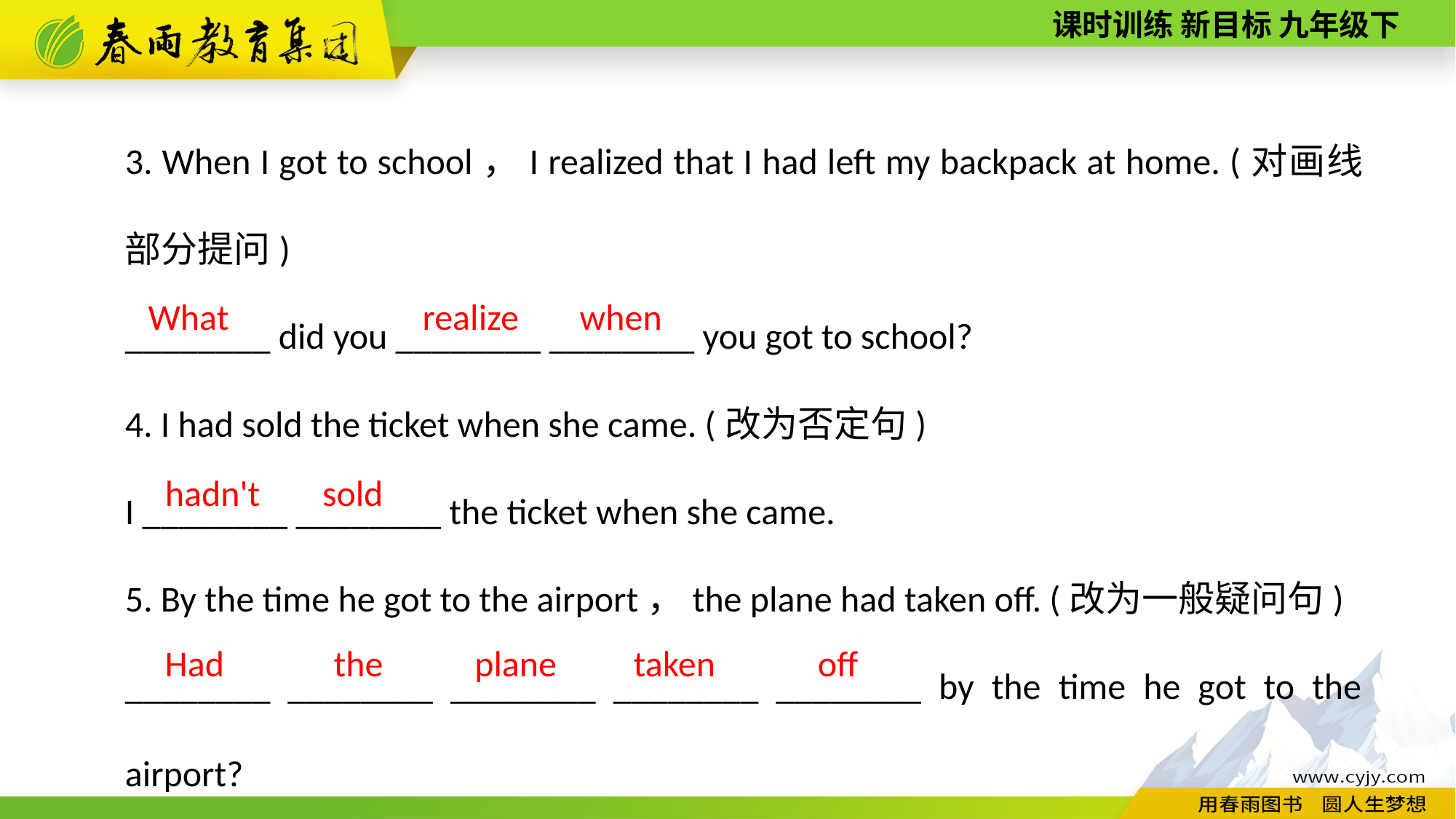

3. When I got to school，I realized that I had left my backpack at home. (对画线部分提问)
________ did you ________ ________ you got to school?
4. I had sold the ticket when she came. (改为否定句)
I ________ ________ the ticket when she came.
5. By the time he got to the airport，the plane had taken off. (改为一般疑问句)
________ ________ ________ ________ ________ by the time he got to the airport?
 What
realize
when
hadn't
sold
plane
taken
off
Had
the